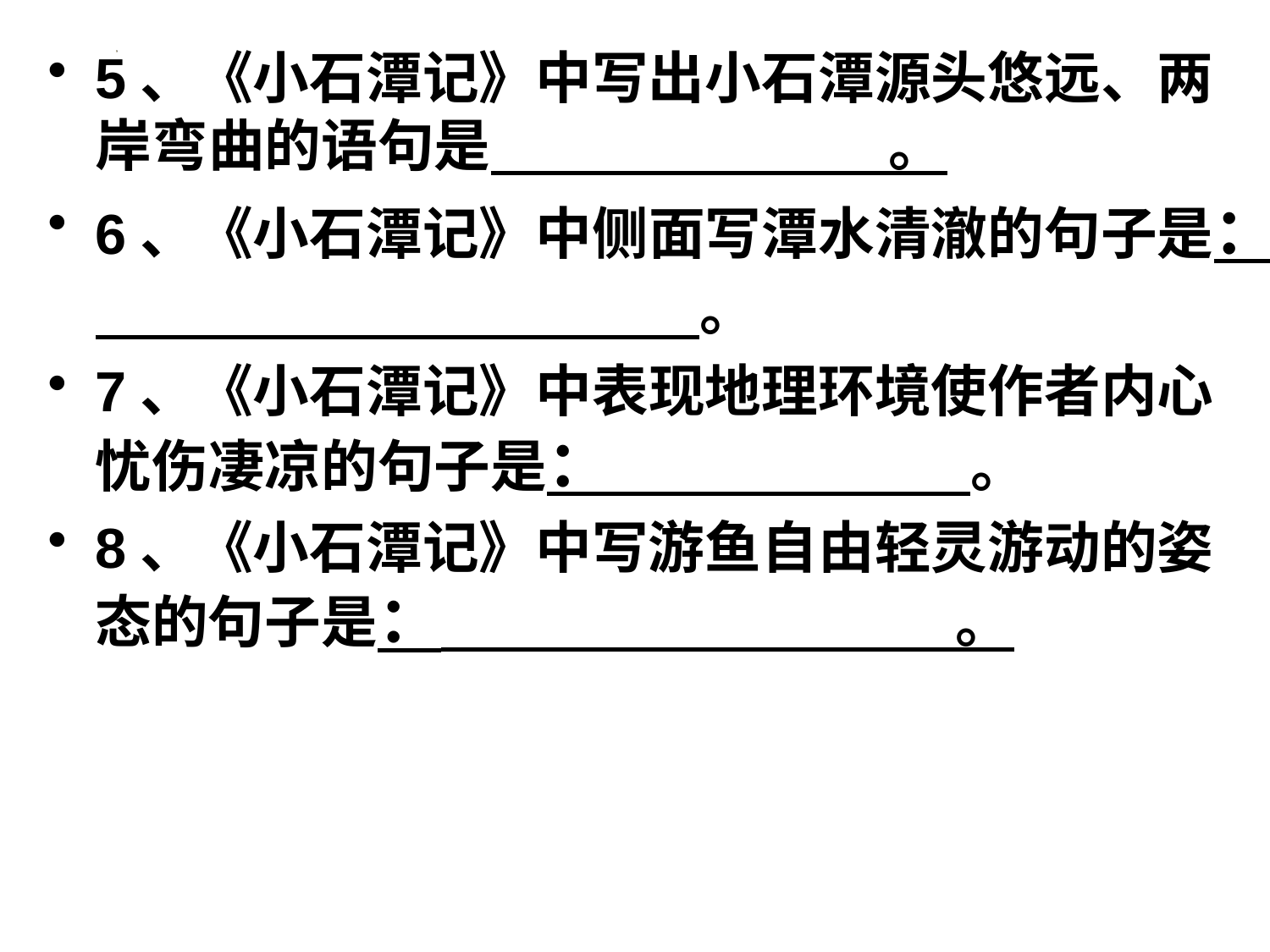

5、《小石潭记》中写出小石潭源头悠远、两岸弯曲的语句是                               。
6、《小石潭记》中侧面写潭水清澈的句子是：                                          。
7、《小石潭记》中表现地理环境使作者内心忧伤凄凉的句子是：                         。
8、《小石潭记》中写游鱼自由轻灵游动的姿态的句子是：                                        。

#